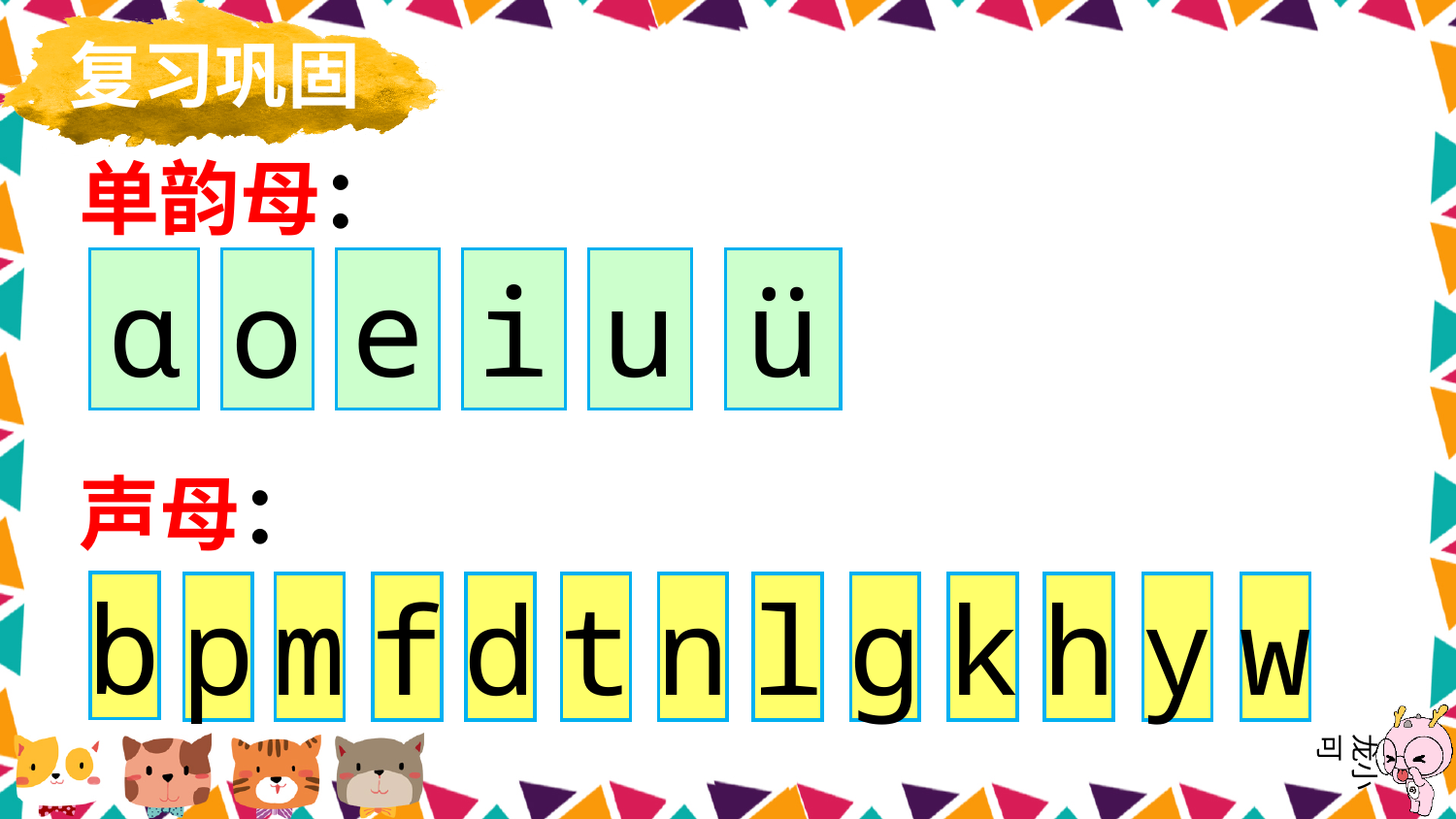

复习巩固
单韵母：

声母：
ɑ
o
e
i
u
ü
b
p
m
f
d
t
n
l
ɡ
k
h
y
w